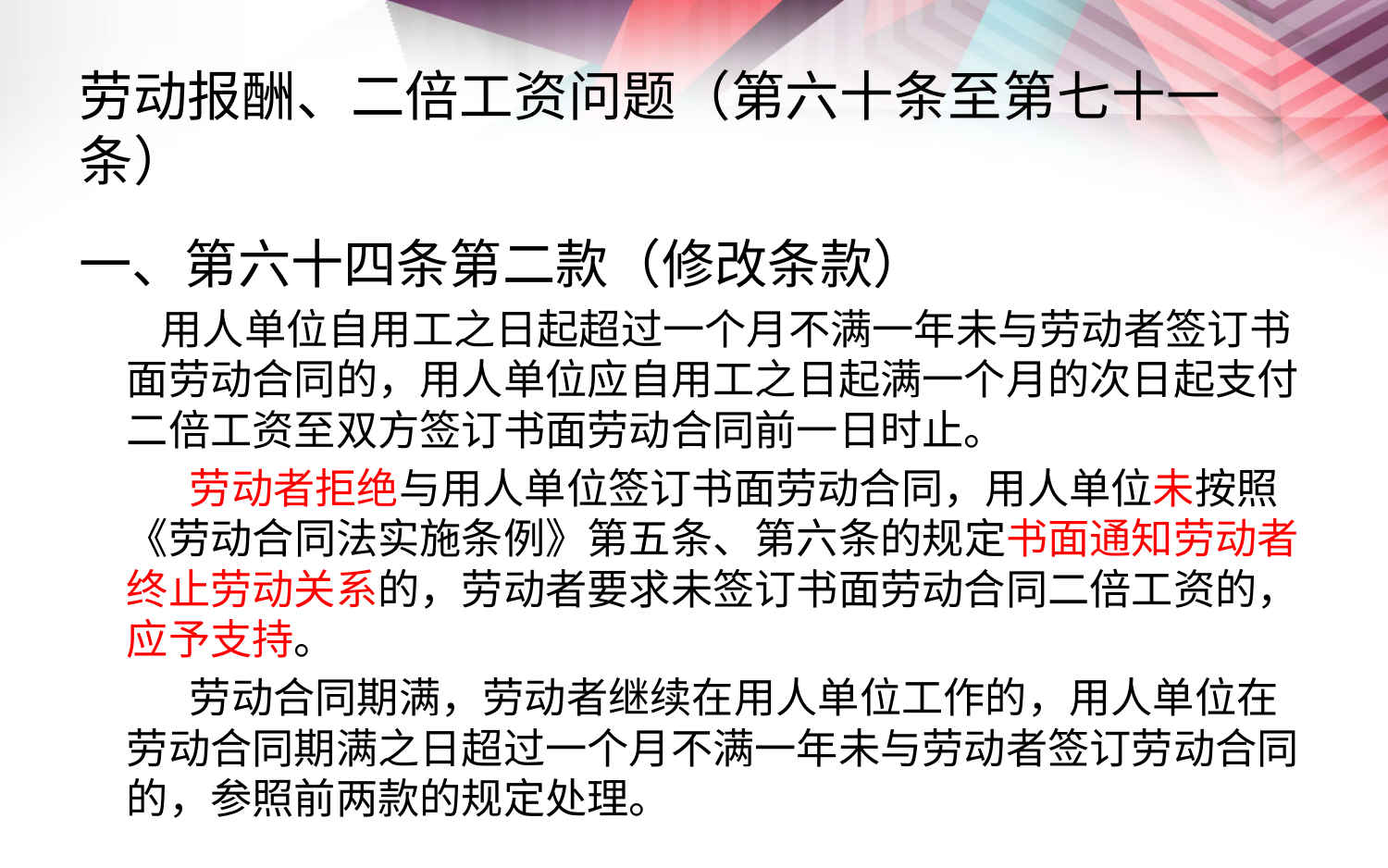

# 劳动报酬、二倍工资问题（第六十条至第七十一条）
一、第六十四条第二款（修改条款）
          用人单位自用工之日起超过一个月不满一年未与劳动者签订书面劳动合同的，用人单位应自用工之日起满一个月的次日起支付二倍工资至双方签订书面劳动合同前一日时止。
           劳动者拒绝与用人单位签订书面劳动合同，用人单位未按照《劳动合同法实施条例》第五条、第六条的规定书面通知劳动者终止劳动关系的，劳动者要求未签订书面劳动合同二倍工资的，应予支持。
           劳动合同期满，劳动者继续在用人单位工作的，用人单位在劳动合同期满之日超过一个月不满一年未与劳动者签订劳动合同的，参照前两款的规定处理。